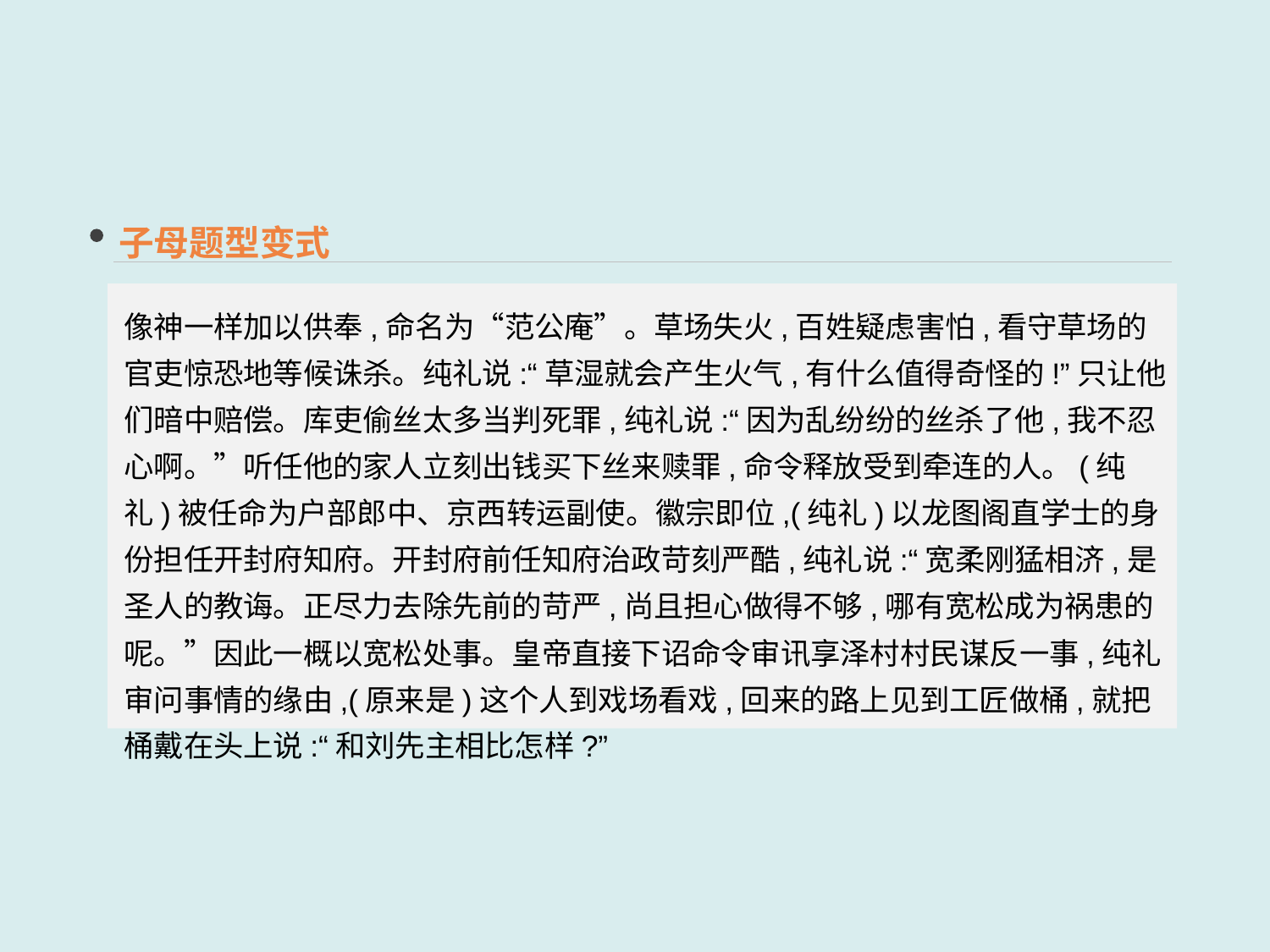

子母题型变式

像神一样加以供奉,命名为“范公庵”。草场失火,百姓疑虑害怕,看守草场的官吏惊恐地等候诛杀。纯礼说:“草湿就会产生火气,有什么值得奇怪的!”只让他们暗中赔偿。库吏偷丝太多当判死罪,纯礼说:“因为乱纷纷的丝杀了他,我不忍心啊。”听任他的家人立刻出钱买下丝来赎罪,命令释放受到牵连的人。(纯礼)被任命为户部郎中、京西转运副使。徽宗即位,(纯礼)以龙图阁直学士的身份担任开封府知府。开封府前任知府治政苛刻严酷,纯礼说:“宽柔刚猛相济,是圣人的教诲。正尽力去除先前的苛严,尚且担心做得不够,哪有宽松成为祸患的呢。”因此一概以宽松处事。皇帝直接下诏命令审讯享泽村村民谋反一事,纯礼审问事情的缘由,(原来是)这个人到戏场看戏,回来的路上见到工匠做桶,就把桶戴在头上说:“和刘先主相比怎样?”